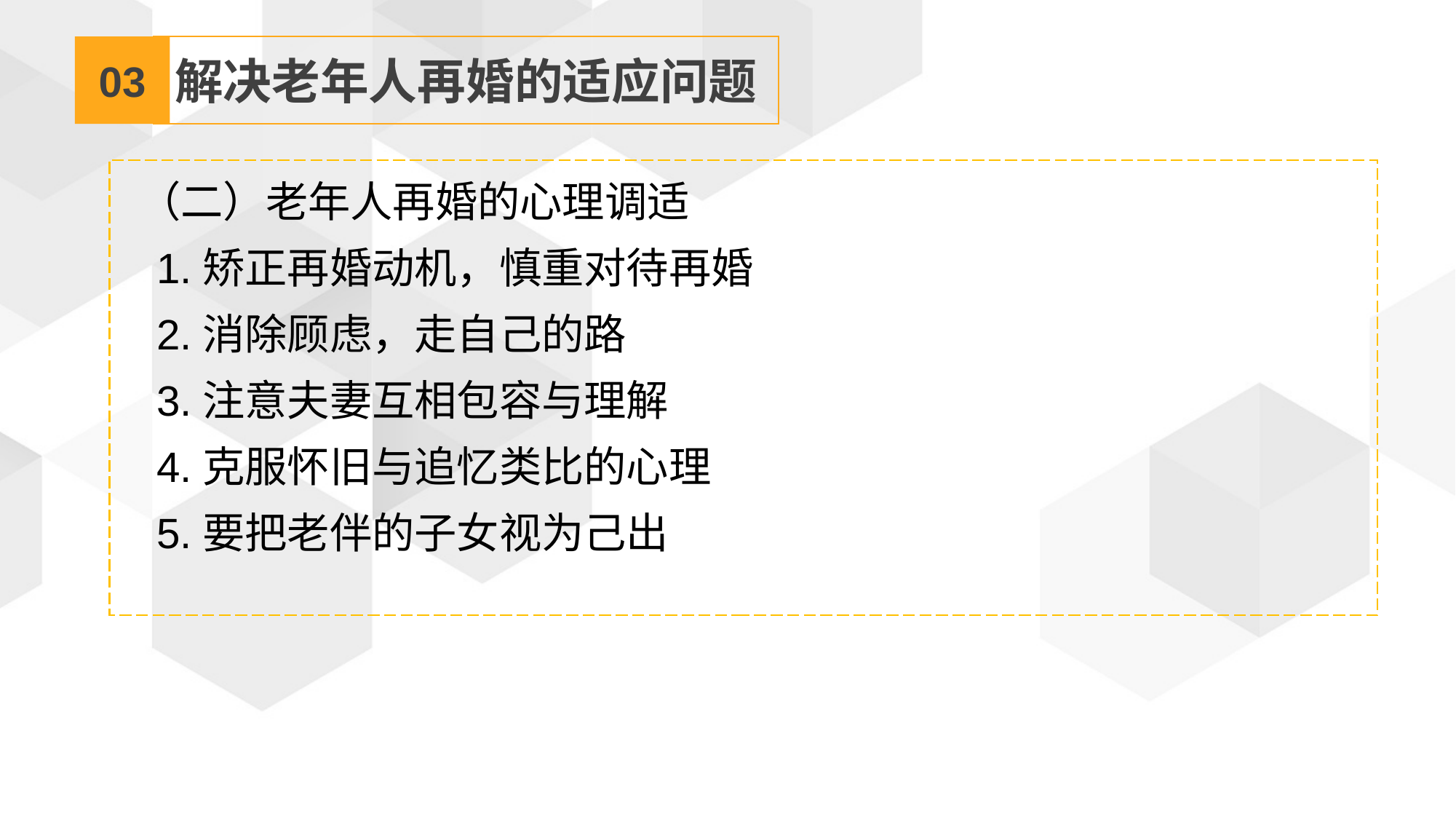

03
解决老年人再婚的适应问题
  （二）老年人再婚的心理调适
    1.矫正再婚动机，慎重对待再婚
    2.消除顾虑，走自己的路
    3.注意夫妻互相包容与理解
    4.克服怀旧与追忆类比的心理
    5.要把老伴的子女视为己出